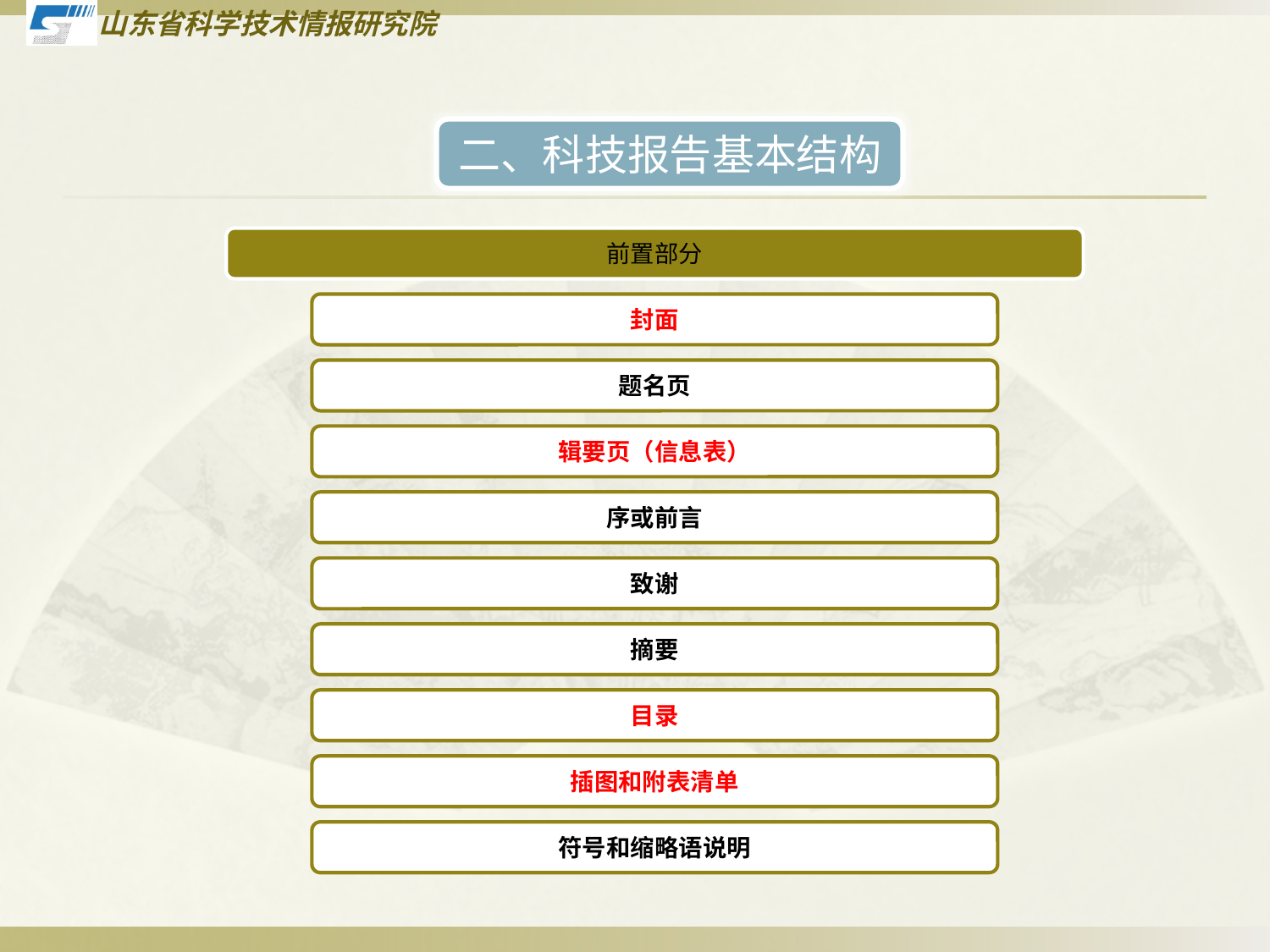

二、科技报告基本结构
前置部分
封面
题名页
辑要页（信息表）
序或前言
致谢
摘要
目录
插图和附表清单
符号和缩略语说明